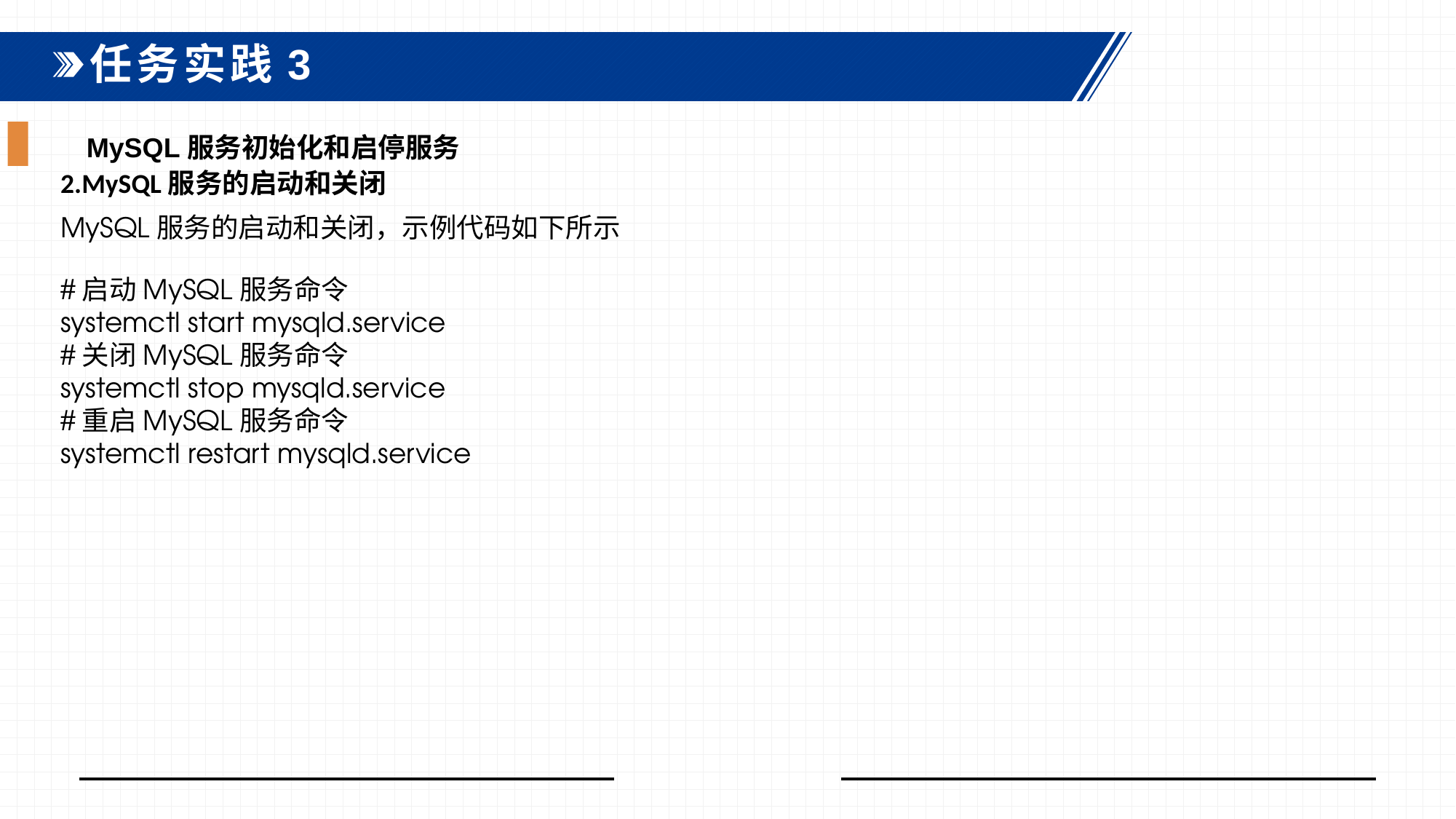

任务实践3
MySQL服务初始化和启停服务
2.MySQL服务的启动和关闭
MySQL服务的启动和关闭，示例代码如下所示
#启动MySQL服务命令systemctl start mysqld.service#关闭MySQL服务命令systemctl stop mysqld.service#重启MySQL服务命令systemctl restart mysqld.service